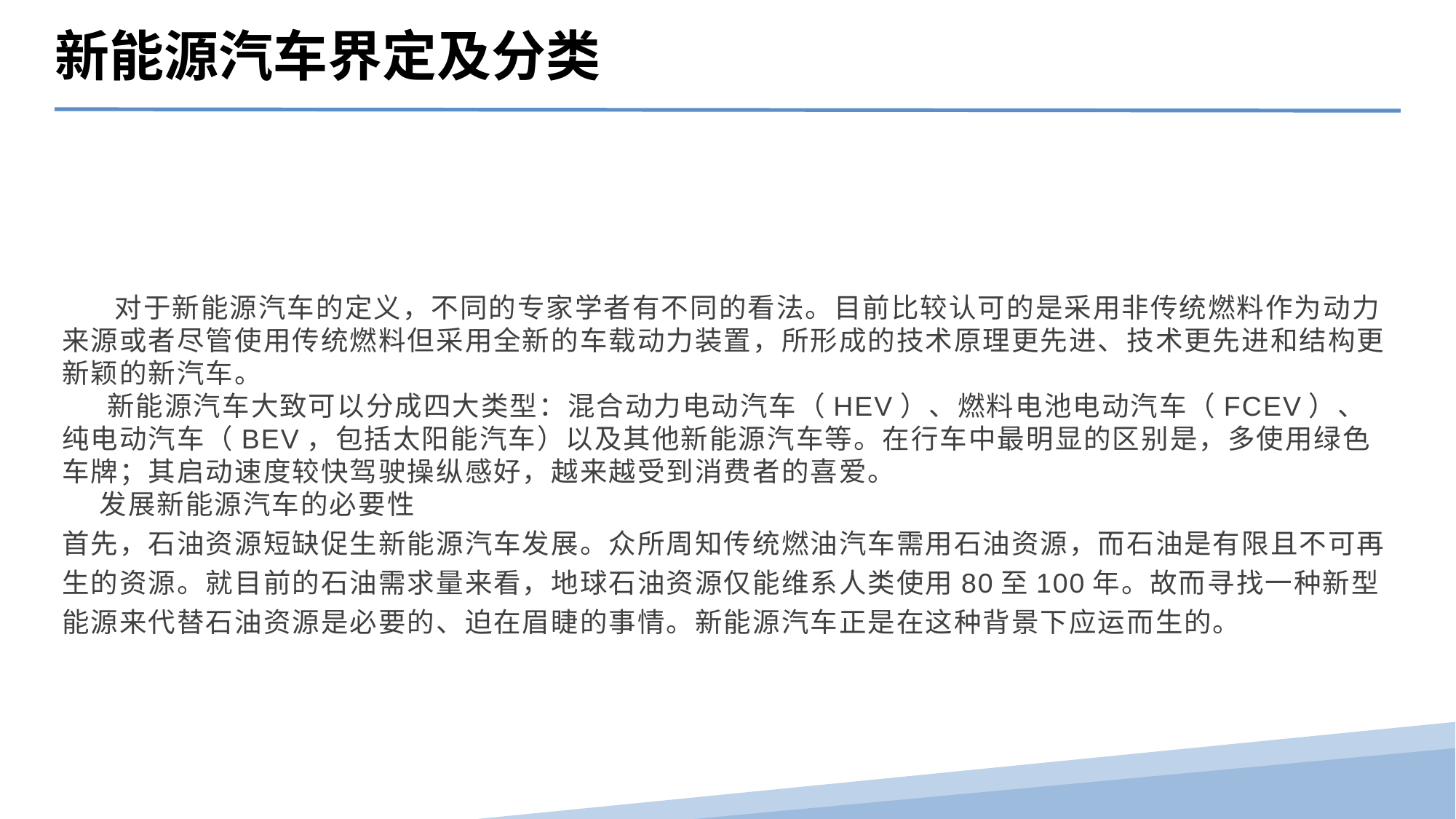

新能源汽车界定及分类
      对于新能源汽车的定义，不同的专家学者有不同的看法。目前比较认可的是采用非传统燃料作为动力来源或者尽管使用传统燃料但采用全新的车载动力装置，所形成的技术原理更先进、技术更先进和结构更新颖的新汽车。
     新能源汽车大致可以分成四大类型：混合动力电动汽车（HEV）、燃料电池电动汽车（FCEV）、纯电动汽车（BEV，包括太阳能汽车）以及其他新能源汽车等。在行车中最明显的区别是，多使用绿色车牌；其启动速度较快驾驶操纵感好，越来越受到消费者的喜爱。
    发展新能源汽车的必要性
首先，石油资源短缺促生新能源汽车发展。众所周知传统燃油汽车需用石油资源，而石油是有限且不可再生的资源。就目前的石油需求量来看，地球石油资源仅能维系人类使用80至100年。故而寻找一种新型能源来代替石油资源是必要的、迫在眉睫的事情。新能源汽车正是在这种背景下应运而生的。